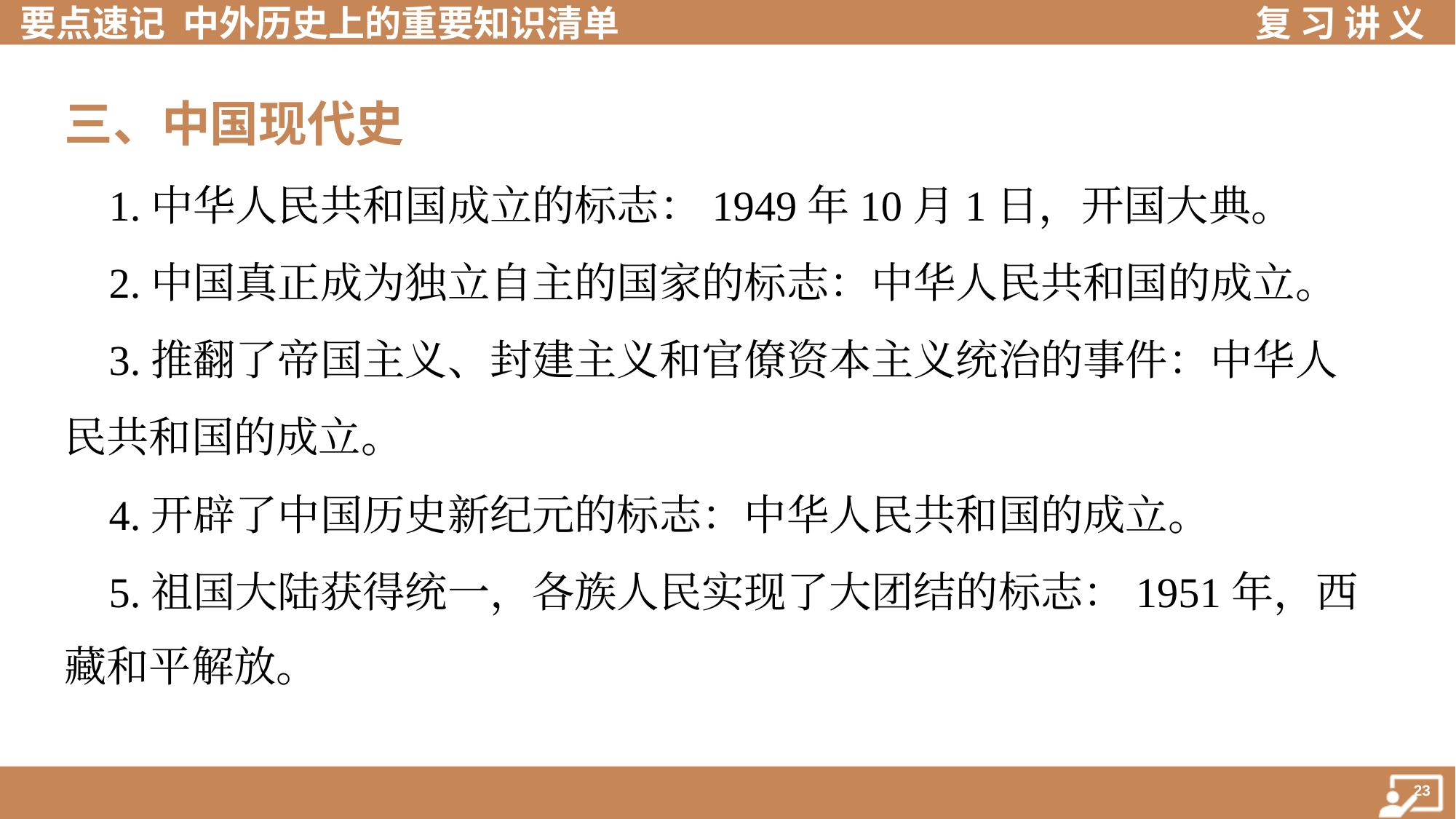

三、中国现代史
    1.中华人民共和国成立的标志：1949年10月1日，开国大典。
    2.中国真正成为独立自主的国家的标志：中华人民共和国的成立。
    3.推翻了帝国主义、封建主义和官僚资本主义统治的事件：中华人
民共和国的成立。
    4.开辟了中国历史新纪元的标志：中华人民共和国的成立。
    5.祖国大陆获得统一，各族人民实现了大团结的标志：1951年，西
藏和平解放。